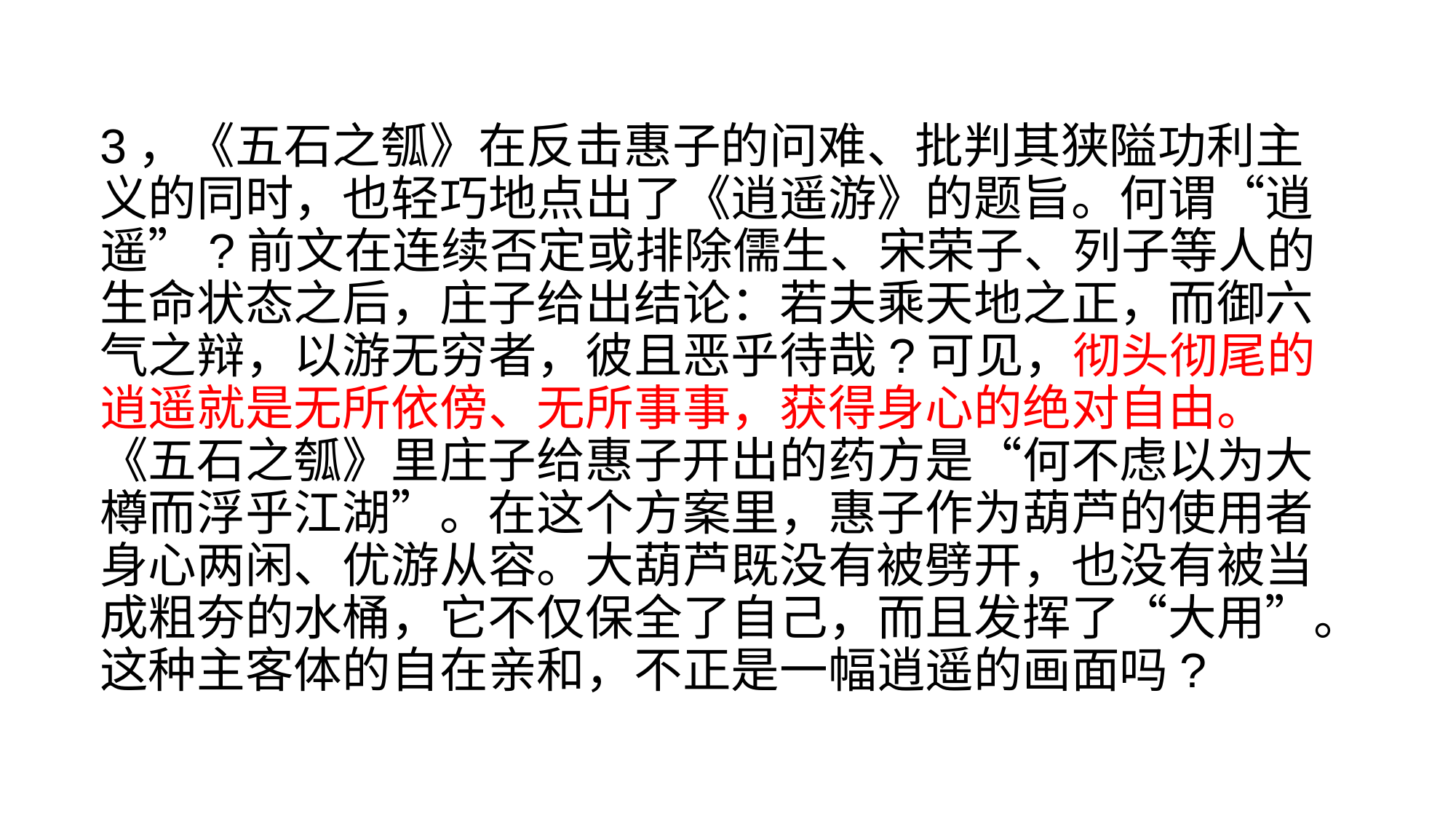

3，《五石之瓠》在反击惠子的问难、批判其狭隘功利主义的同时，也轻巧地点出了《逍遥游》的题旨。何谓“逍遥”?前文在连续否定或排除儒生、宋荣子、列子等人的生命状态之后，庄子给出结论：若夫乘天地之正，而御六气之辩，以游无穷者，彼且恶乎待哉?可见，彻头彻尾的逍遥就是无所依傍、无所事事，获得身心的绝对自由。《五石之瓠》里庄子给惠子开出的药方是“何不虑以为大樽而浮乎江湖”。在这个方案里，惠子作为葫芦的使用者身心两闲、优游从容。大葫芦既没有被劈开，也没有被当成粗夯的水桶，它不仅保全了自己，而且发挥了“大用”。这种主客体的自在亲和，不正是一幅逍遥的画面吗?